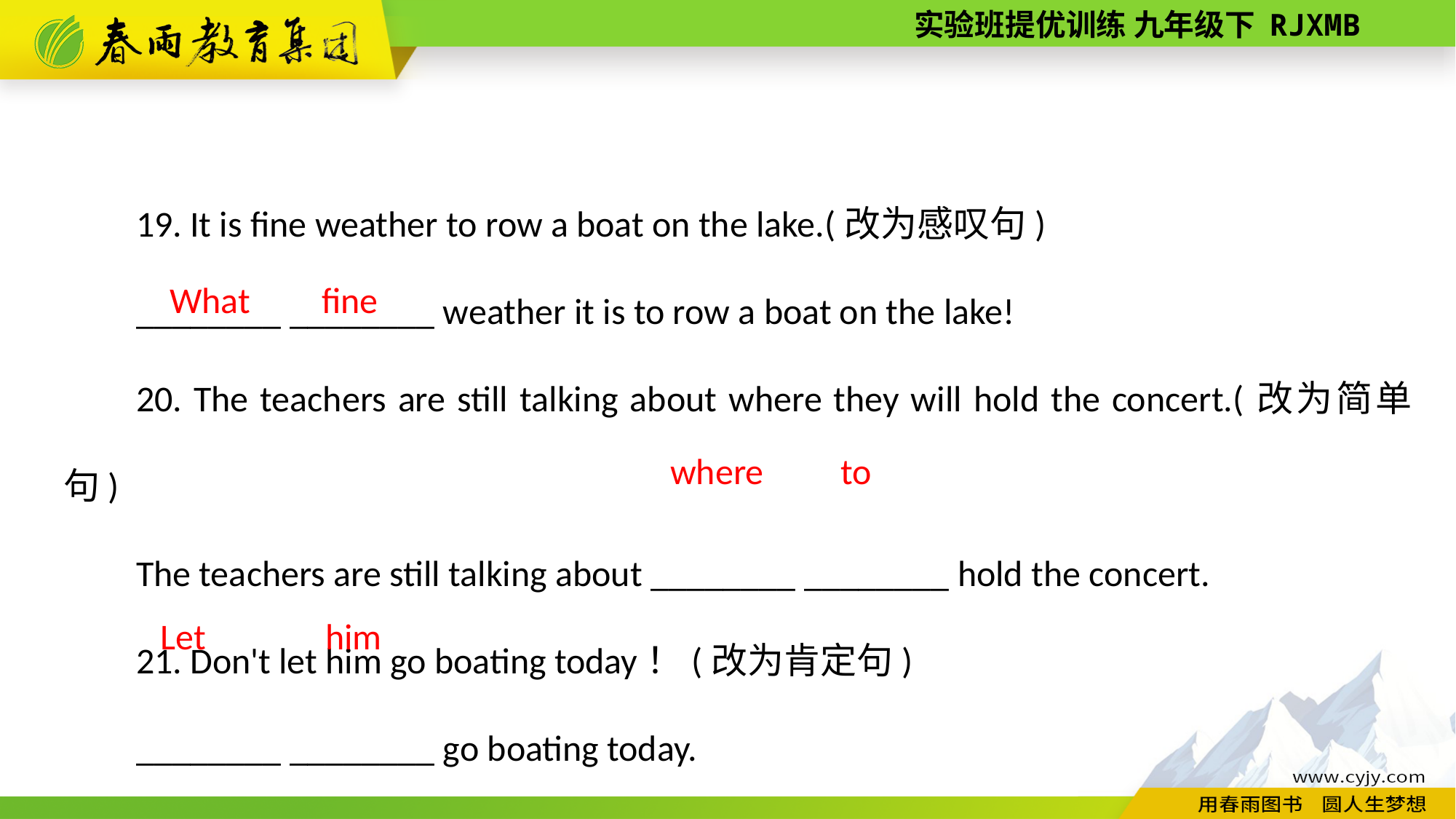

19. It is fine weather to row a boat on the lake.(改为感叹句)
________ ________ weather it is to row a boat on the lake!
20. The teachers are still talking about where they will hold the concert.(改为简单句)
The teachers are still talking about ________ ________ hold the concert.
21. Don't let him go boating today！(改为肯定句)
________ ________ go boating today.
fine
What
where
to
Let
him